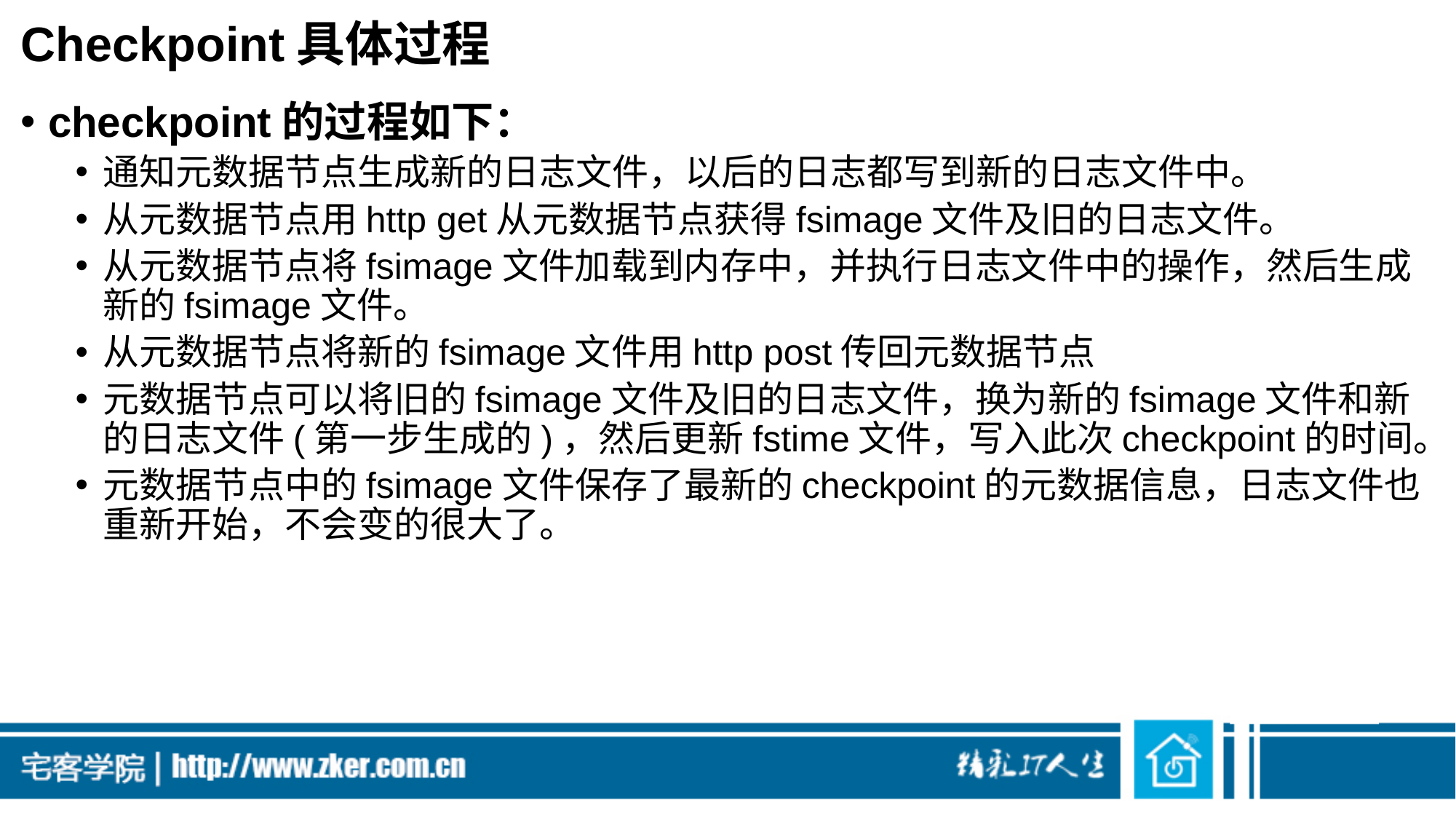

# Checkpoint具体过程
checkpoint的过程如下：
通知元数据节点生成新的日志文件，以后的日志都写到新的日志文件中。
从元数据节点用http get从元数据节点获得fsimage文件及旧的日志文件。
从元数据节点将fsimage文件加载到内存中，并执行日志文件中的操作，然后生成新的fsimage文件。
从元数据节点将新的fsimage文件用http post传回元数据节点
元数据节点可以将旧的fsimage文件及旧的日志文件，换为新的fsimage文件和新的日志文件(第一步生成的)，然后更新fstime文件，写入此次checkpoint的时间。
元数据节点中的fsimage文件保存了最新的checkpoint的元数据信息，日志文件也重新开始，不会变的很大了。